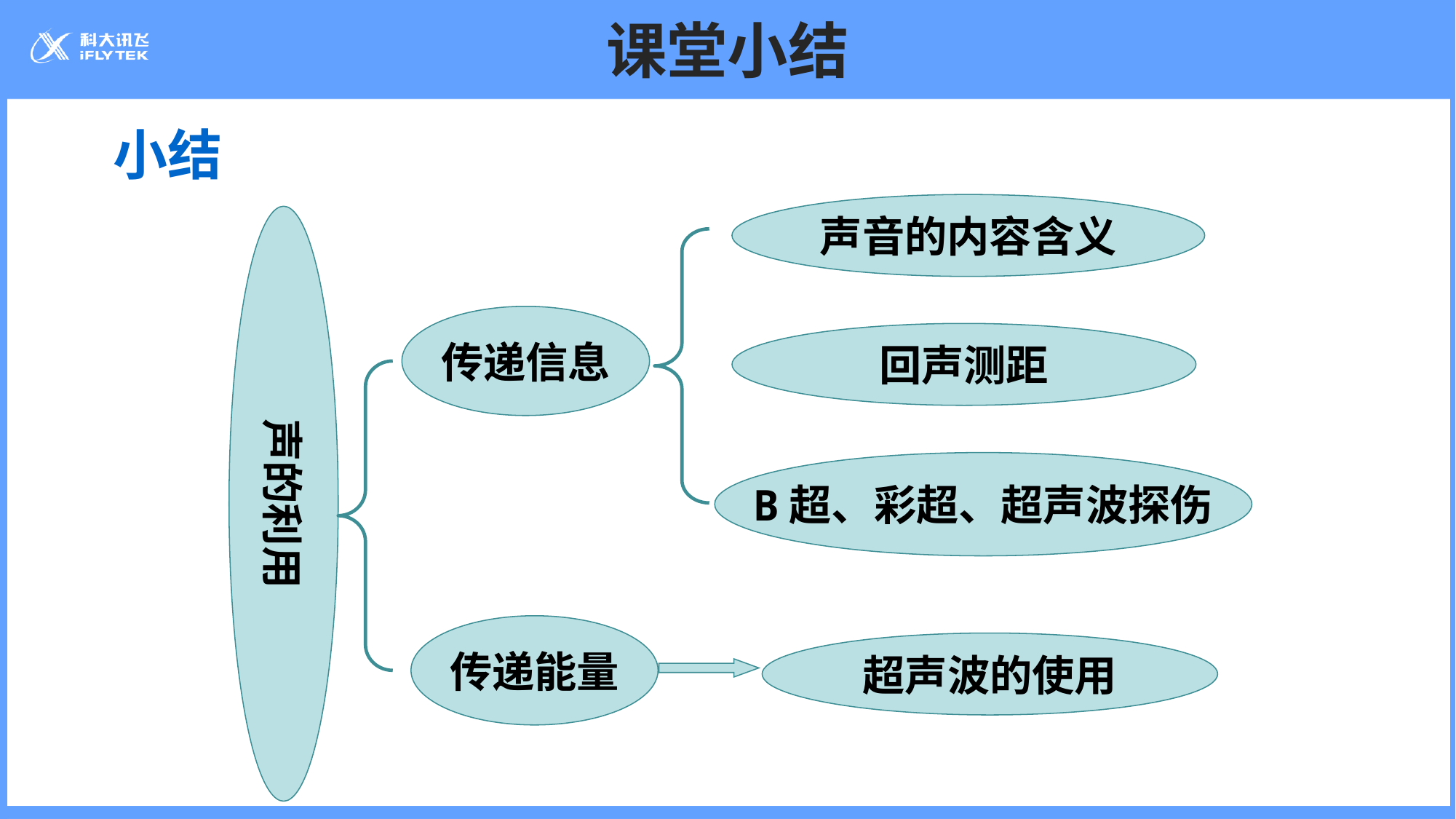

课堂小结
# 小结
声音的内容含义
声的利用

传递信息
回声测距

B超、彩超、超声波探伤
传递能量
超声波的使用